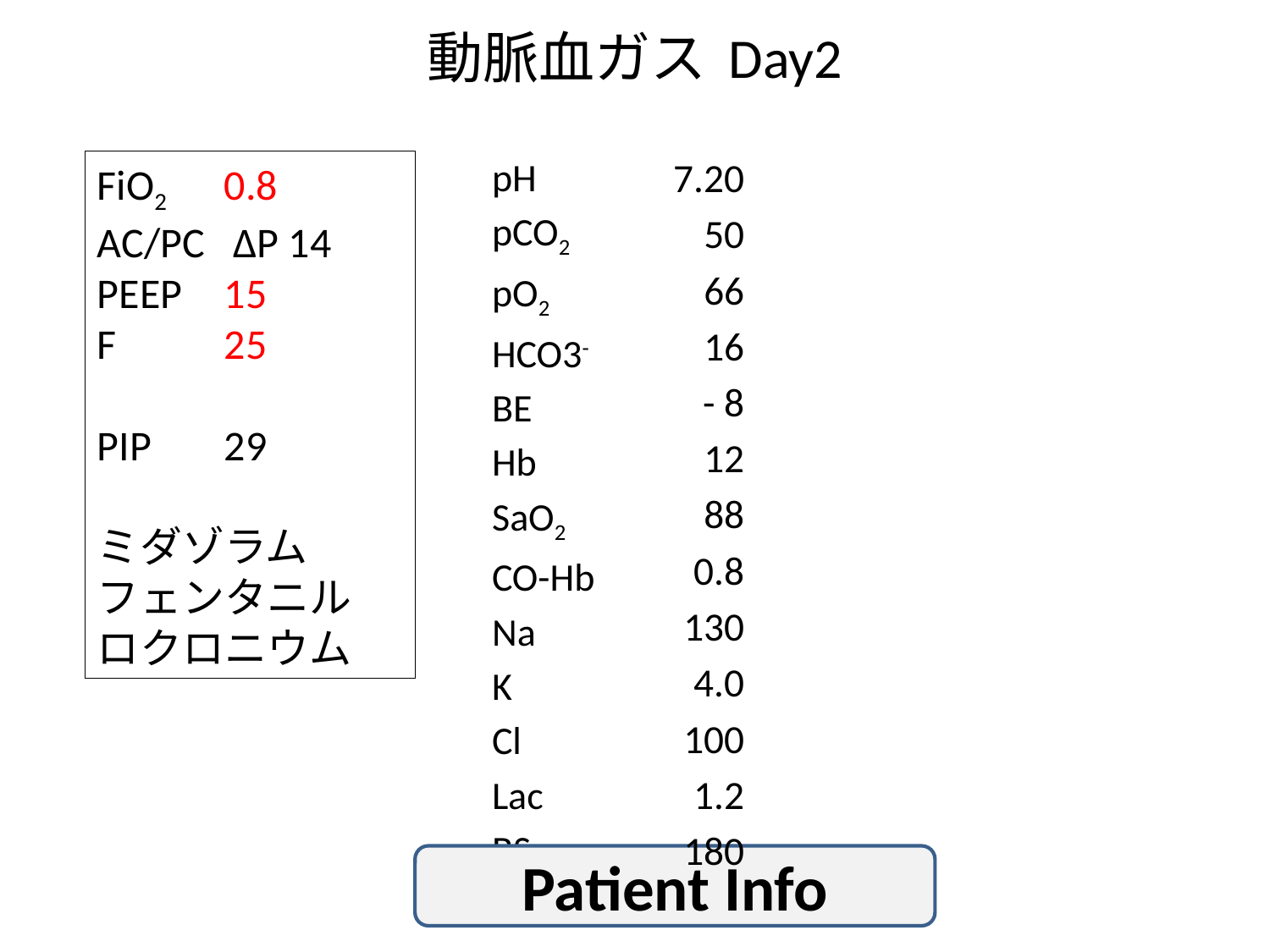

# 動脈血ガス Day2
pH
pCO2
pO2
HCO3-
BE
Hb
SaO2
CO-Hb
Na
K
Cl
Lac
BS
7.20
50
66
16
- 8
12
88
0.8
130
4.0
100
1.2
180
FiO2	0.8
AC/PC   ΔP 14
PEEP 	15
F 	25

PIP 	29

ミダゾラム
フェンタニル
ロクロニウム
Patient Info